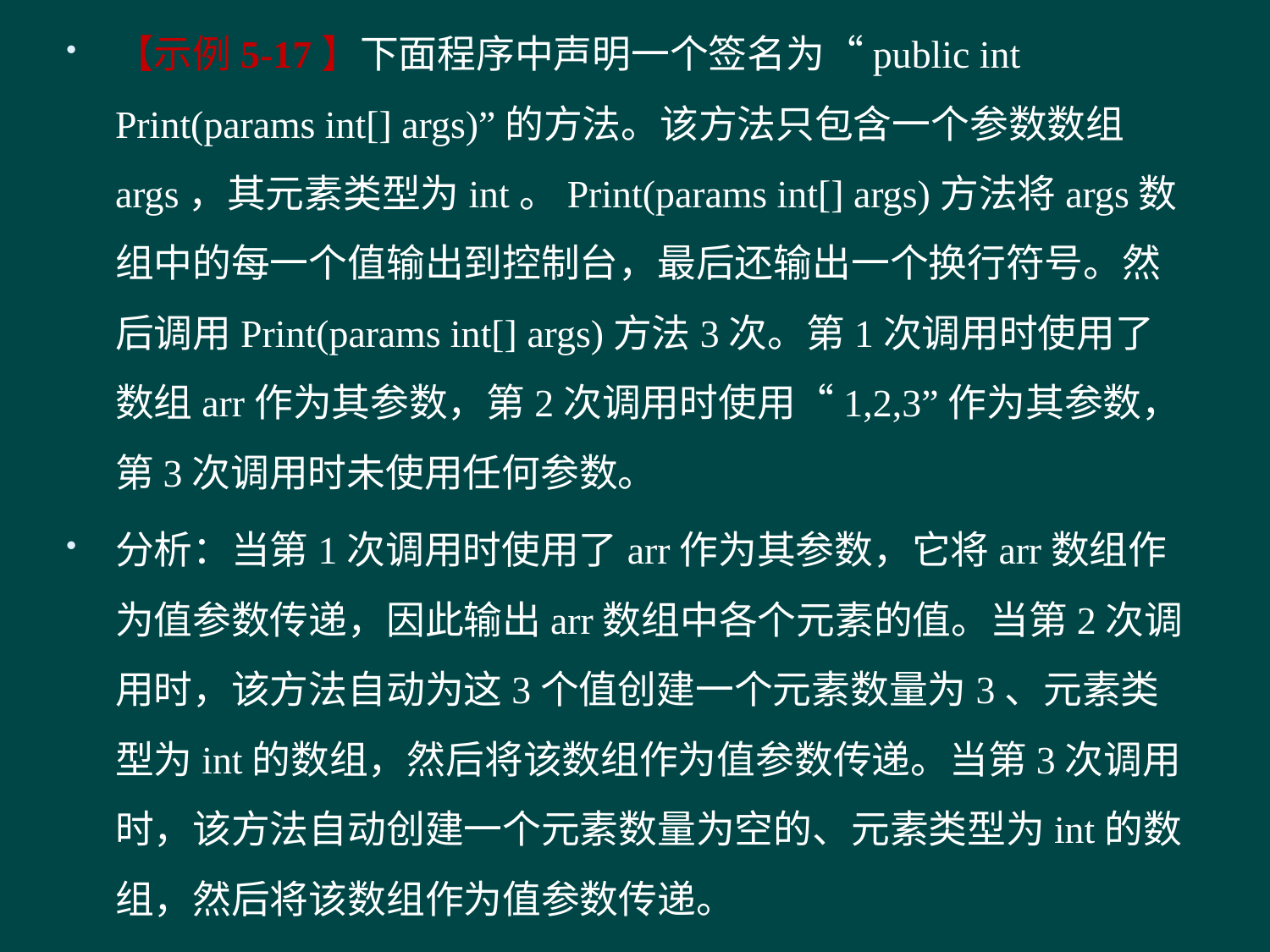

【示例5-17】下面程序中声明一个签名为“public int Print(params int[] args)”的方法。该方法只包含一个参数数组args，其元素类型为int。Print(params int[] args)方法将args数组中的每一个值输出到控制台，最后还输出一个换行符号。然后调用Print(params int[] args)方法3次。第1次调用时使用了数组arr作为其参数，第2次调用时使用“1,2,3”作为其参数，第3次调用时未使用任何参数。
分析：当第1次调用时使用了arr作为其参数，它将arr数组作为值参数传递，因此输出arr数组中各个元素的值。当第2次调用时，该方法自动为这3个值创建一个元素数量为3、元素类型为int的数组，然后将该数组作为值参数传递。当第3次调用时，该方法自动创建一个元素数量为空的、元素类型为int的数组，然后将该数组作为值参数传递。

#